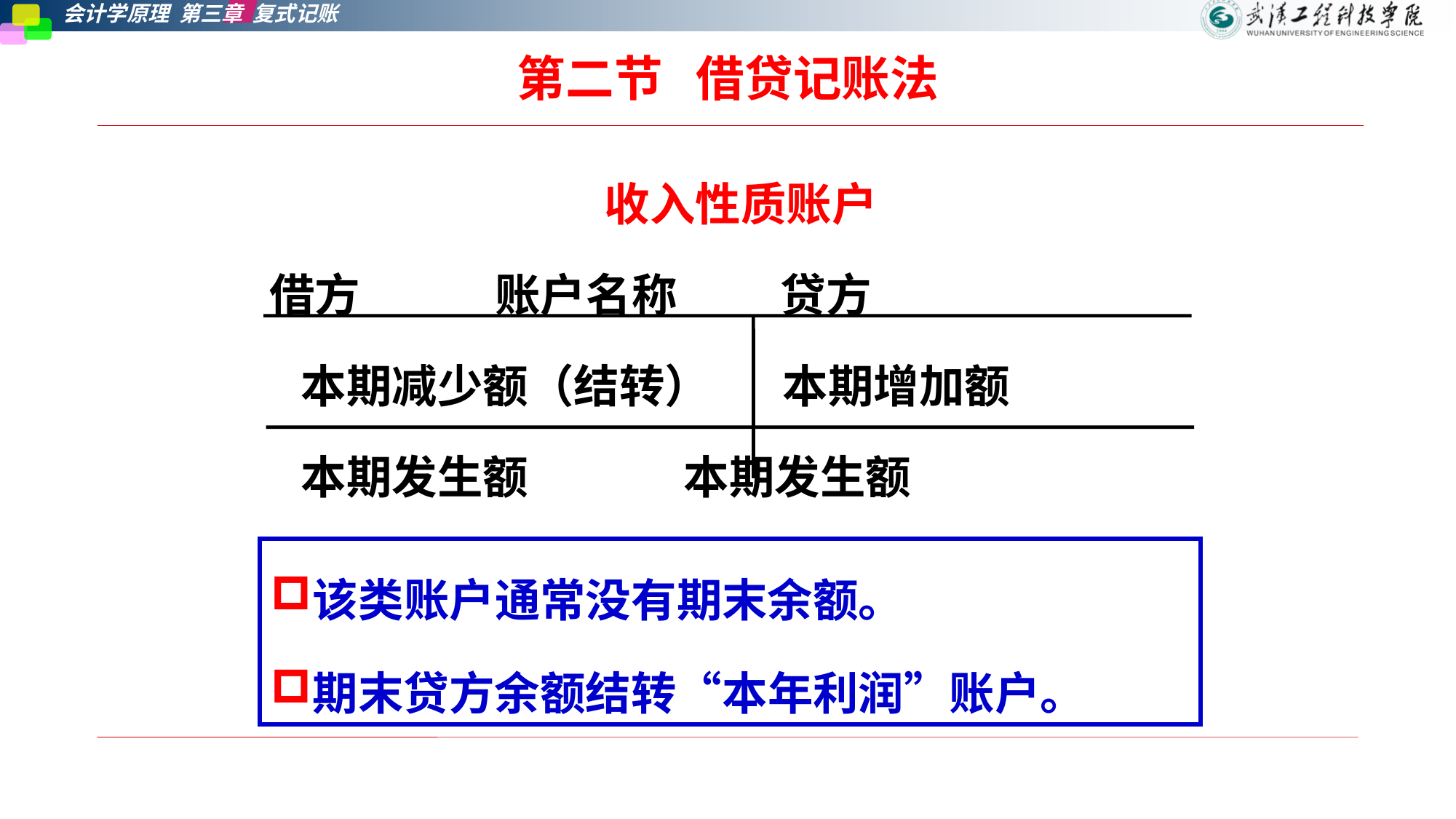

# 第二节   借贷记账法
  收入性质账户
借方             账户名称          贷方
  本期减少额（结转）       本期增加额
  本期发生额               本期发生额

该类账户通常没有期末余额。
期末贷方余额结转“本年利润”账户。